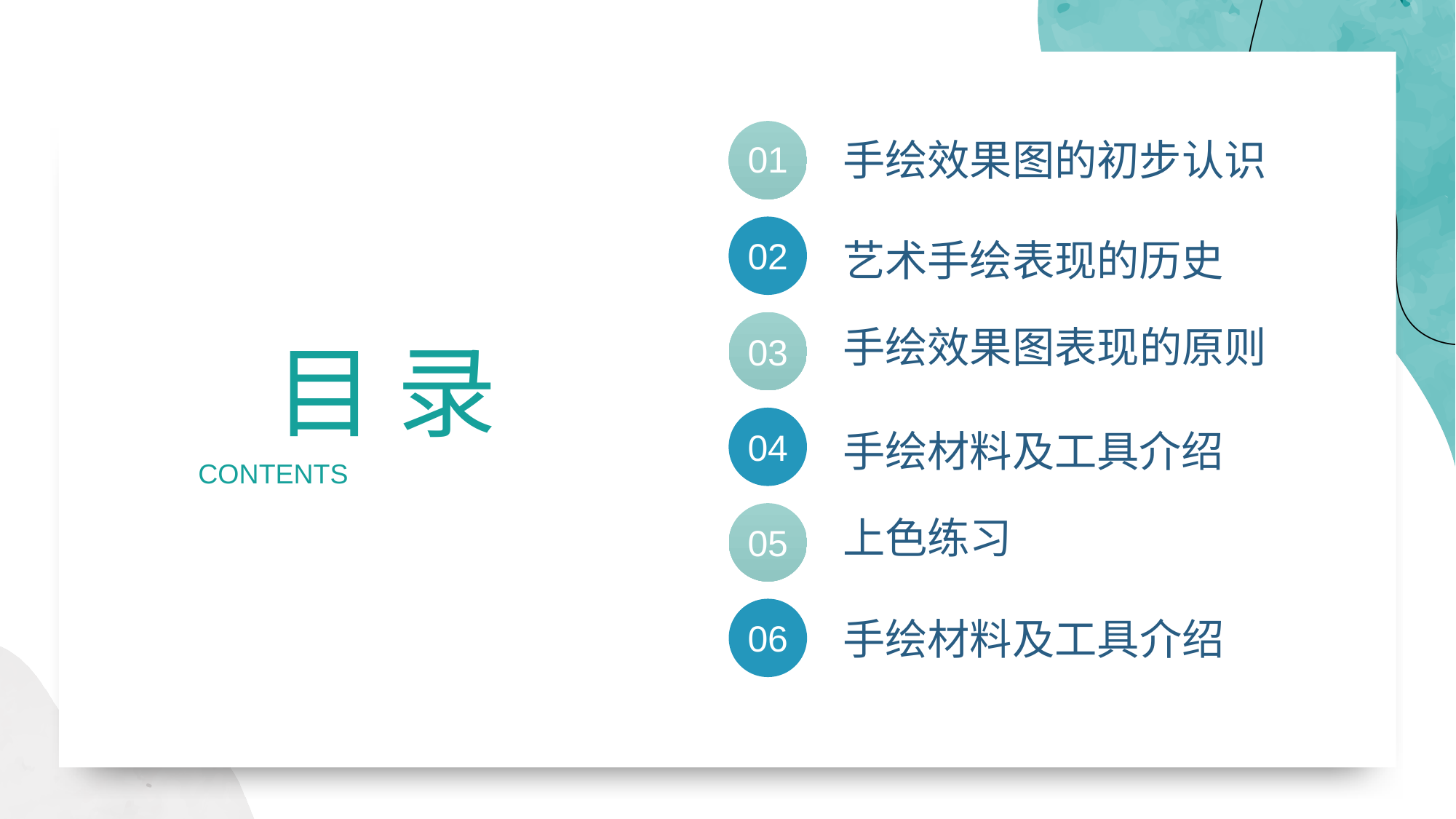

手绘效果图的初步认识
01

02
艺术手绘表现的历史

手绘效果图表现的原则
03
目 录
CONTENTS

04
手绘材料及工具介绍

上色练习
05

手绘材料及工具介绍
06